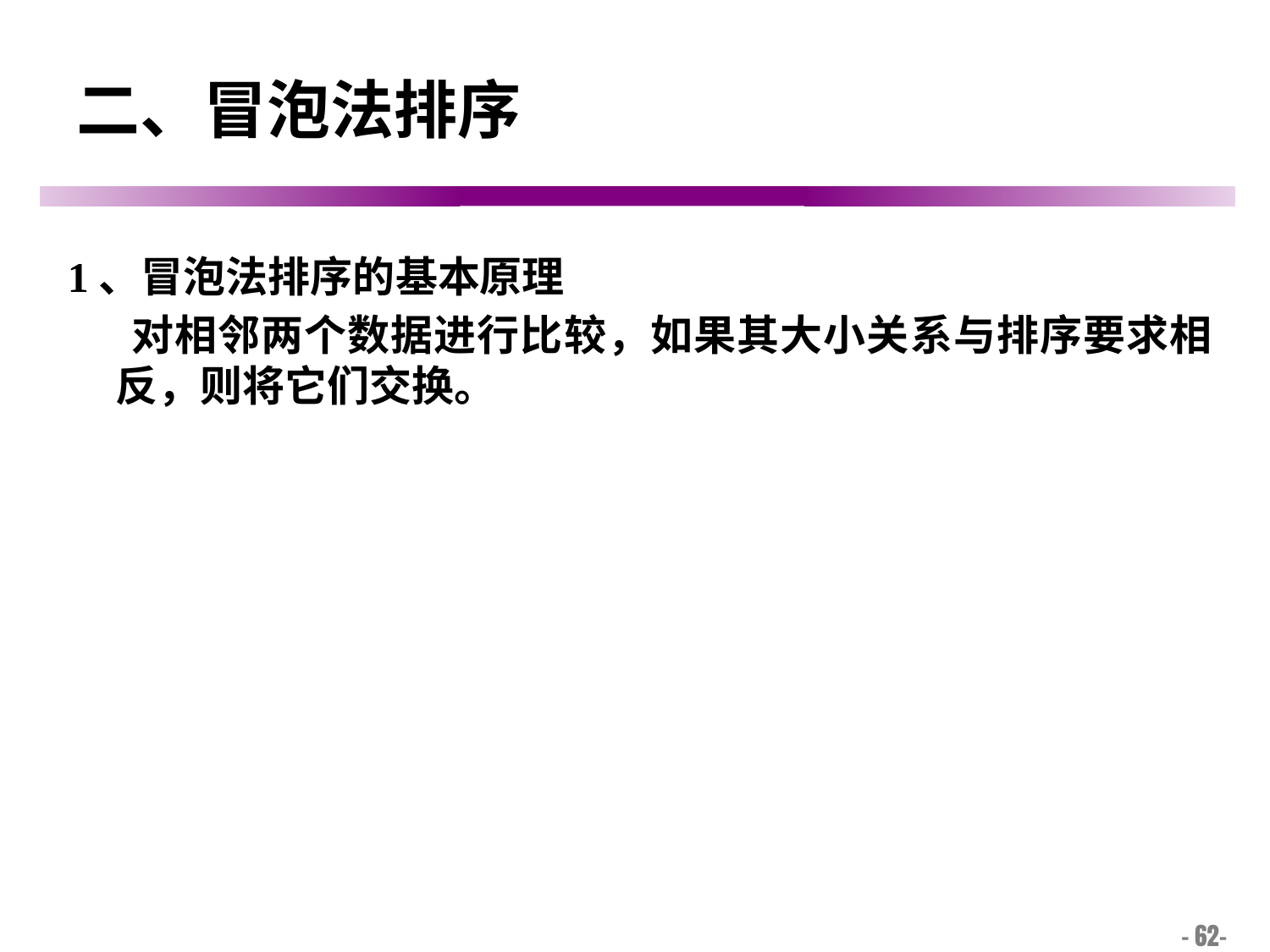

# 二、冒泡法排序
1、冒泡法排序的基本原理
     对相邻两个数据进行比较，如果其大小关系与排序要求相反，则将它们交换。
 - 62-